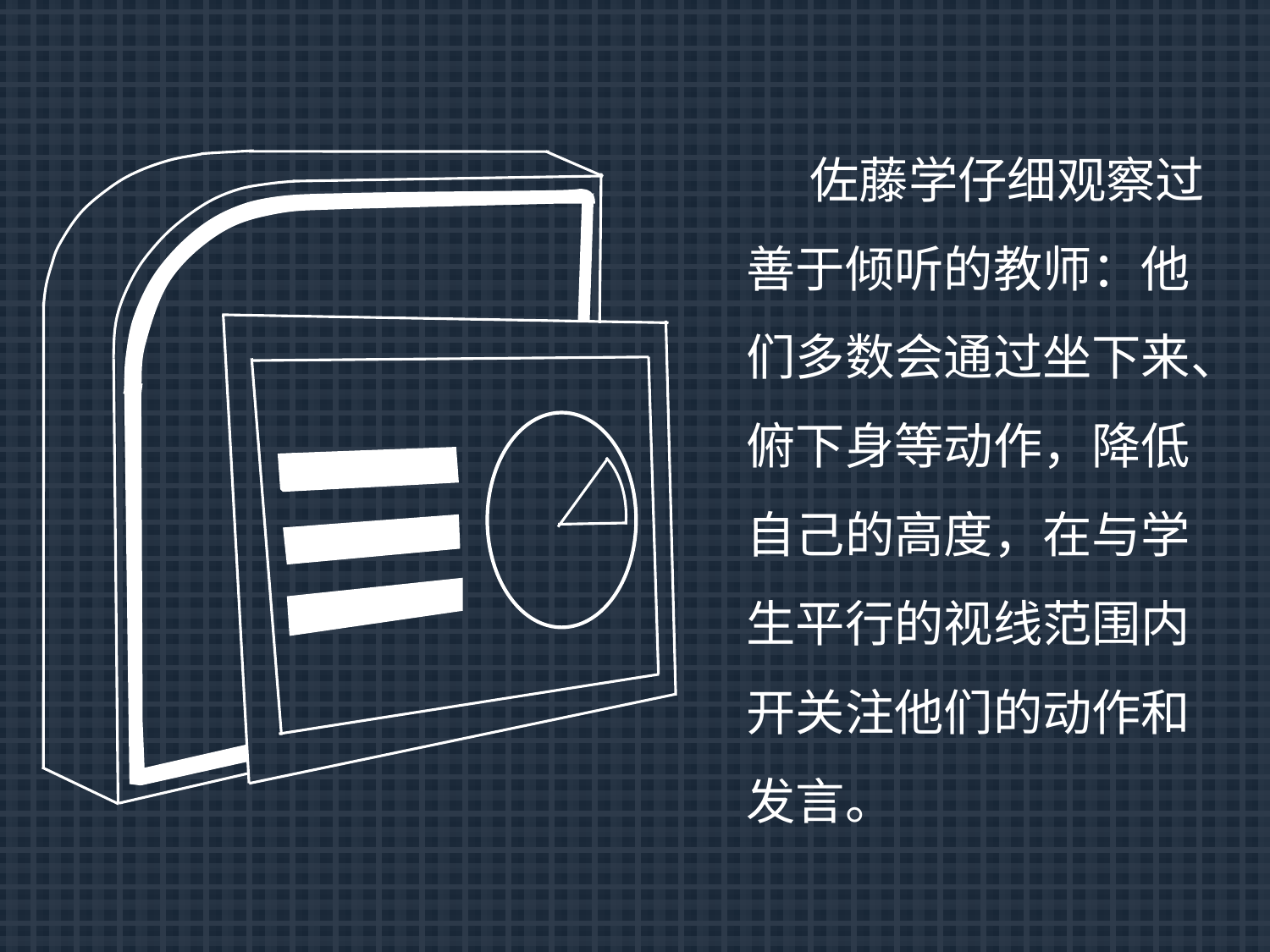

佐藤学仔细观察过善于倾听的教师：他们多数会通过坐下来、俯下身等动作，降低自己的高度，在与学生平行的视线范围内开关注他们的动作和发言。